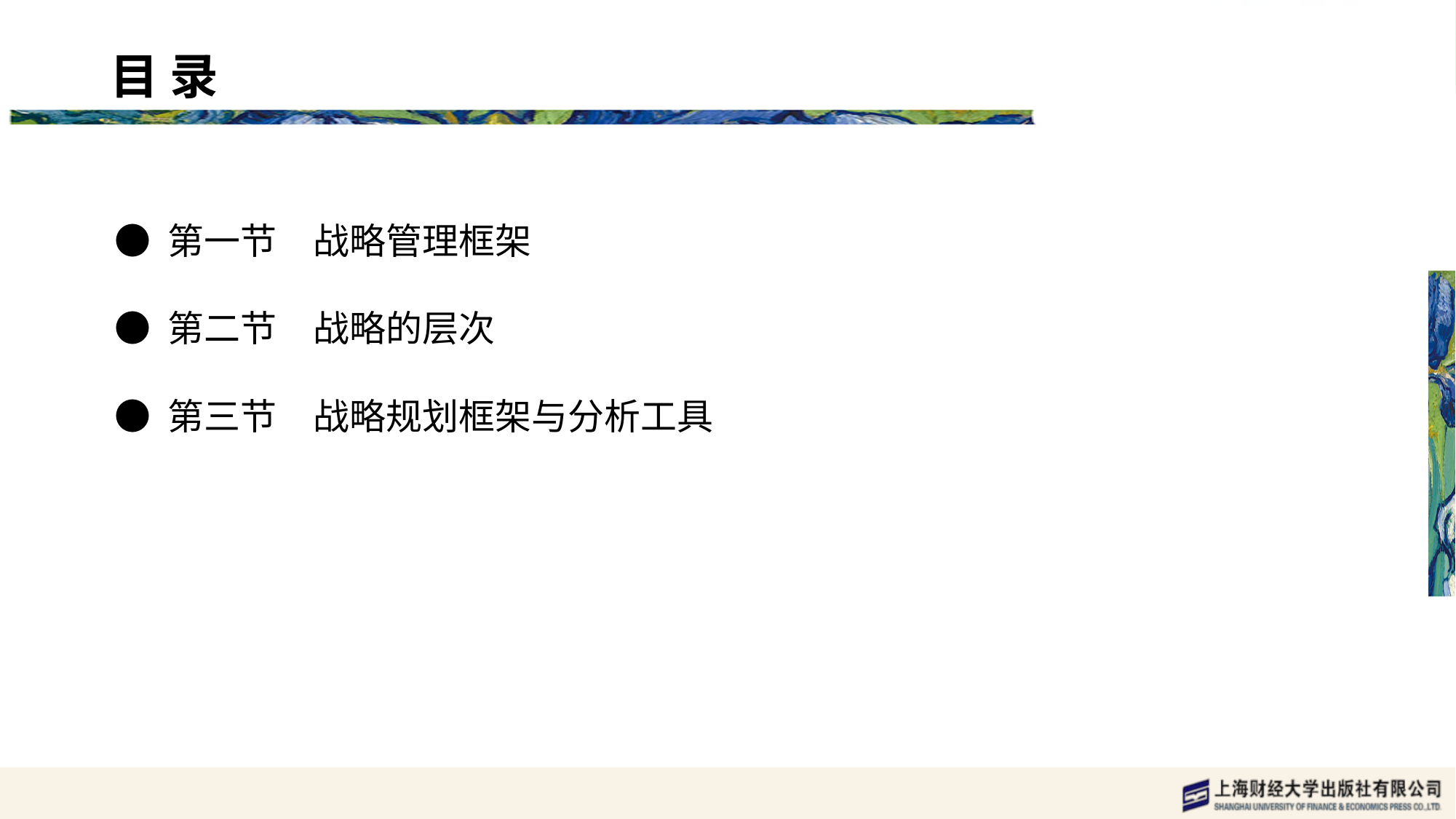

目 录  content
● 第一节　战略管理框架
● 第二节　战略的层次
● 第三节　战略规划框架与分析工具